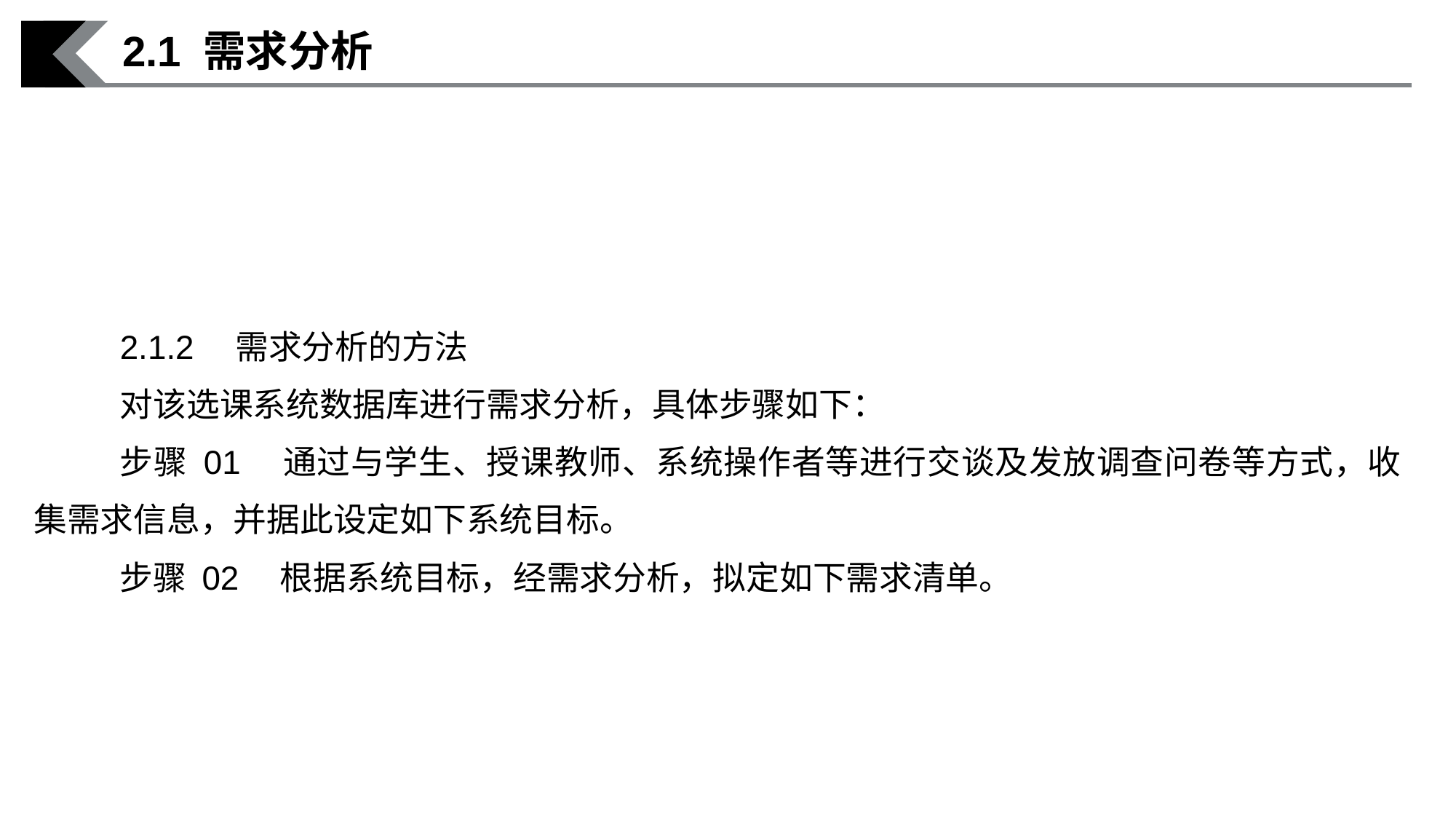

2.1 需求分析
2.1.2　需求分析的方法
对该选课系统数据库进行需求分析，具体步骤如下：
步骤 01　通过与学生、授课教师、系统操作者等进行交谈及发放调查问卷等方式，收集需求信息，并据此设定如下系统目标。
步骤 02　根据系统目标，经需求分析，拟定如下需求清单。